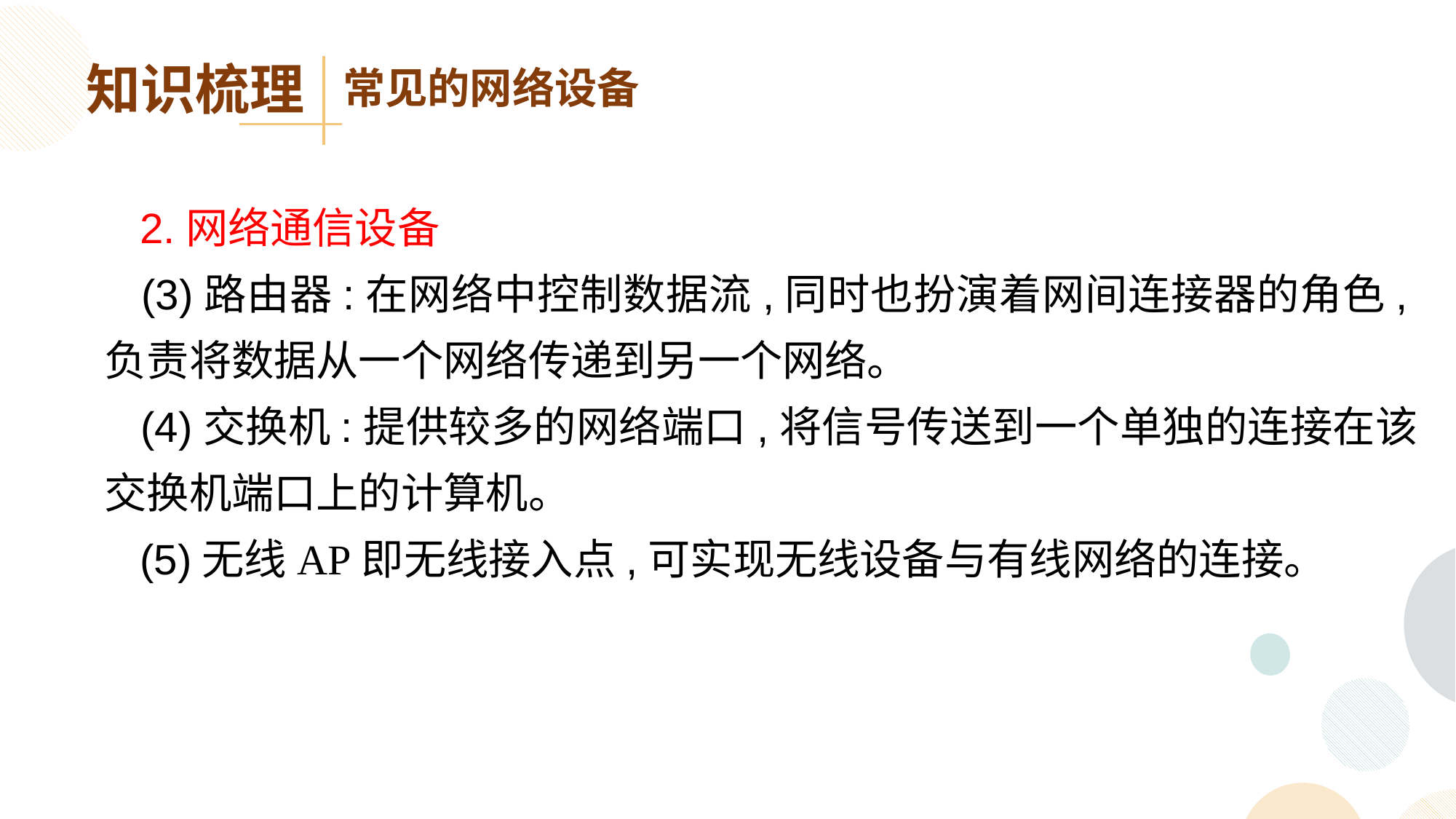

知识梳理
常见的网络设备
   2.网络通信设备
   (3)路由器:在网络中控制数据流,同时也扮演着网间连接器的角色,负责将数据从一个网络传递到另一个网络。
   (4)交换机:提供较多的网络端口,将信号传送到一个单独的连接在该交换机端口上的计算机。
   (5)无线AP即无线接入点,可实现无线设备与有线网络的连接。